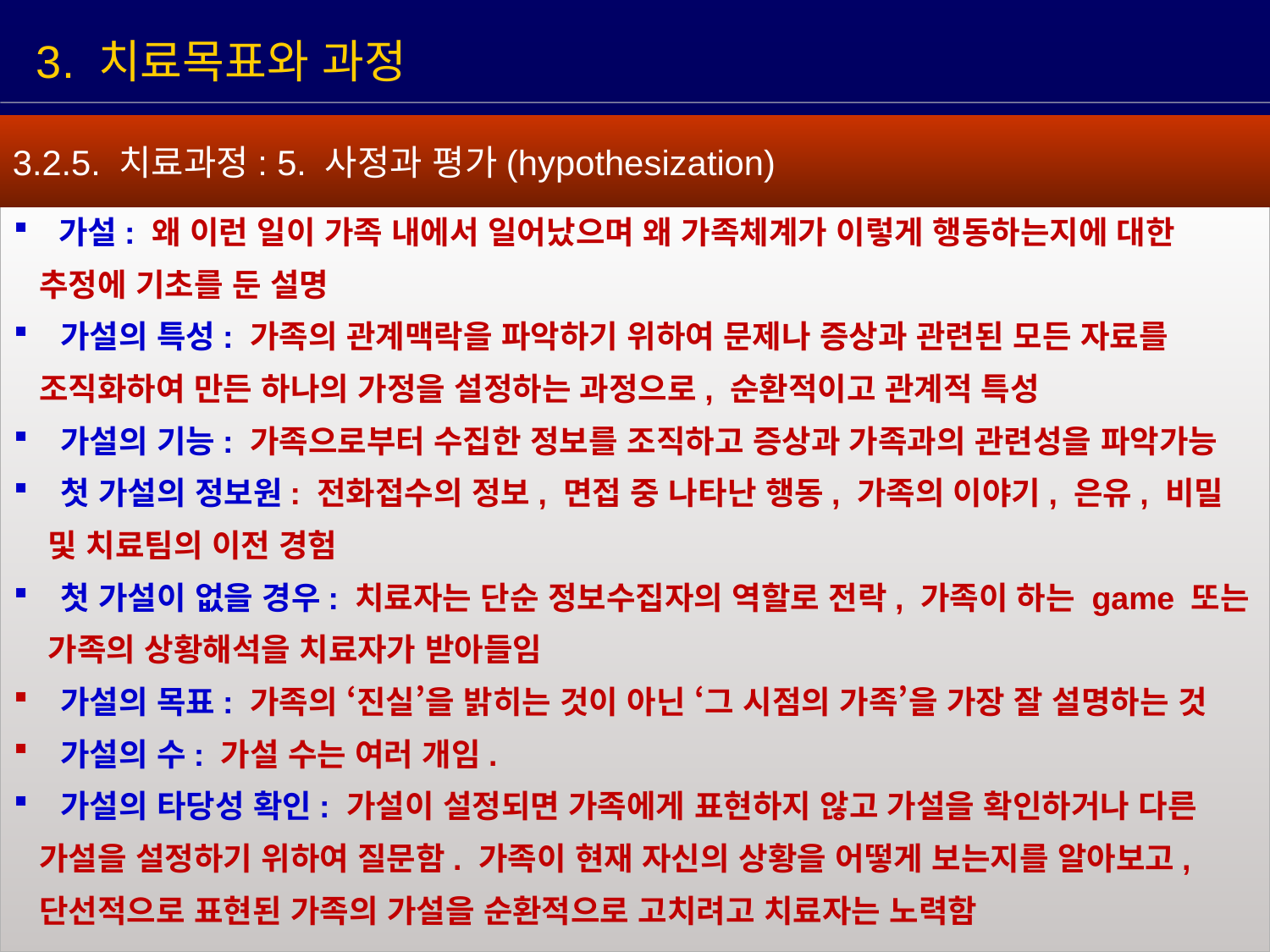

3. 치료목표와 과정

3.2.5. 치료과정: 5. 사정과 평가(hypothesization)
 가설: 왜 이런 일이 가족 내에서 일어났으며 왜 가족체계가 이렇게 행동하는지에 대한
  추정에 기초를 둔 설명
 가설의 특성: 가족의 관계맥락을 파악하기 위하여 문제나 증상과 관련된 모든 자료를
  조직화하여 만든 하나의 가정을 설정하는 과정으로, 순환적이고 관계적 특성
 가설의 기능: 가족으로부터 수집한 정보를 조직하고 증상과 가족과의 관련성을 파악가능
 첫 가설의 정보원: 전화접수의 정보, 면접 중 나타난 행동, 가족의 이야기, 은유, 비밀
   및 치료팀의 이전 경험
 첫 가설이 없을 경우: 치료자는 단순 정보수집자의 역할로 전락, 가족이 하는 game 또는
   가족의 상황해석을 치료자가 받아들임
 가설의 목표: 가족의 ‘진실’을 밝히는 것이 아닌 ‘그 시점의 가족’을 가장 잘 설명하는 것
 가설의 수: 가설 수는 여러 개임.
 가설의 타당성 확인: 가설이 설정되면 가족에게 표현하지 않고 가설을 확인하거나 다른
  가설을 설정하기 위하여 질문함. 가족이 현재 자신의 상황을 어떻게 보는지를 알아보고,
  단선적으로 표현된 가족의 가설을 순환적으로 고치려고 치료자는 노력함